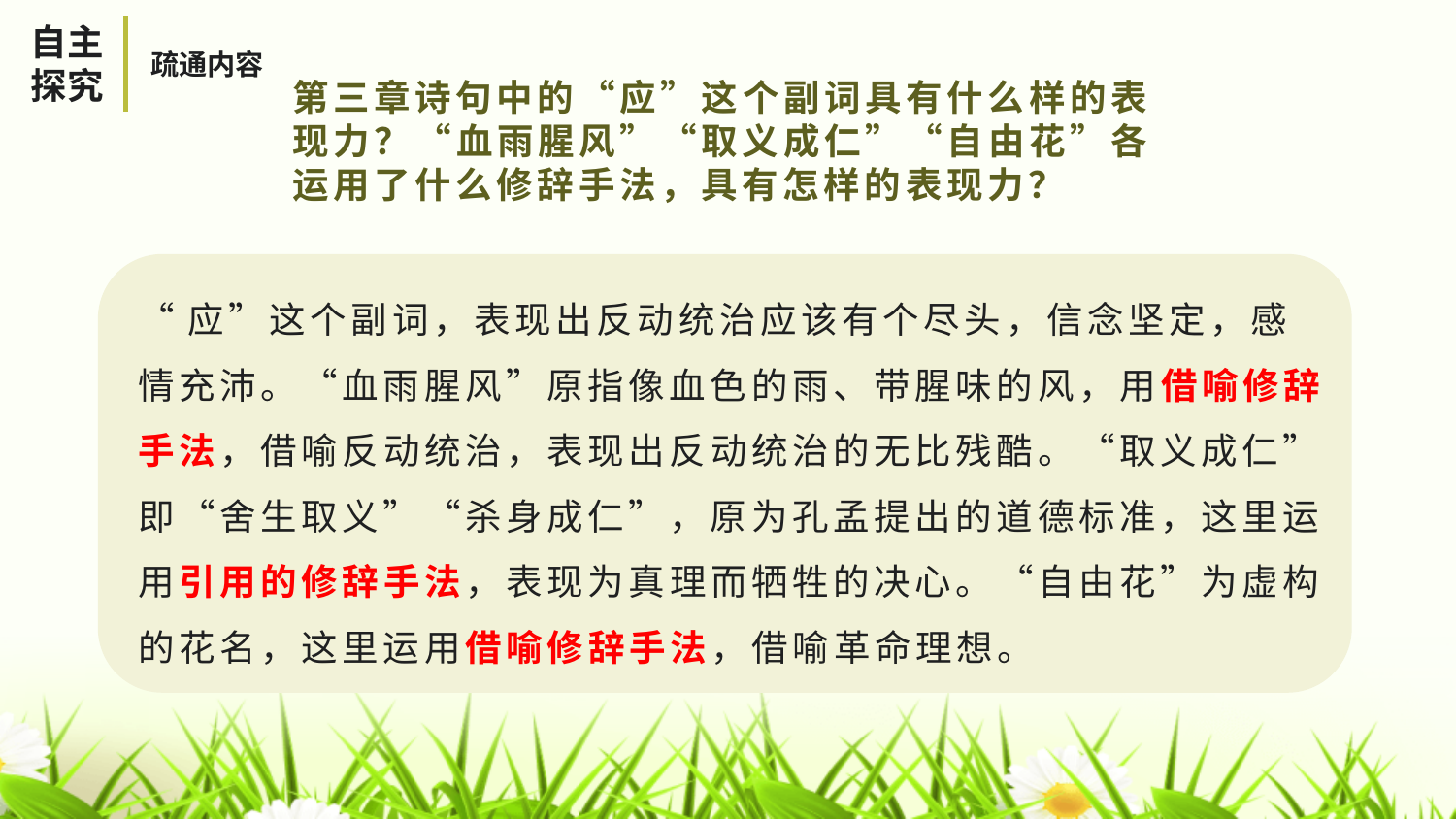

自主探究
疏通内容
第三章诗句中的“应”这个副词具有什么样的表现力？“血雨腥风”“取义成仁”“自由花”各运用了什么修辞手法，具有怎样的表现力？

“应”这个副词，表现出反动统治应该有个尽头，信念坚定，感情充沛。“血雨腥风”原指像血色的雨、带腥味的风，用借喻修辞手法，借喻反动统治，表现出反动统治的无比残酷。“取义成仁”即“舍生取义”“杀身成仁”，原为孔孟提出的道德标准，这里运用引用的修辞手法，表现为真理而牺牲的决心。“自由花”为虚构的花名，这里运用借喻修辞手法，借喻革命理想。